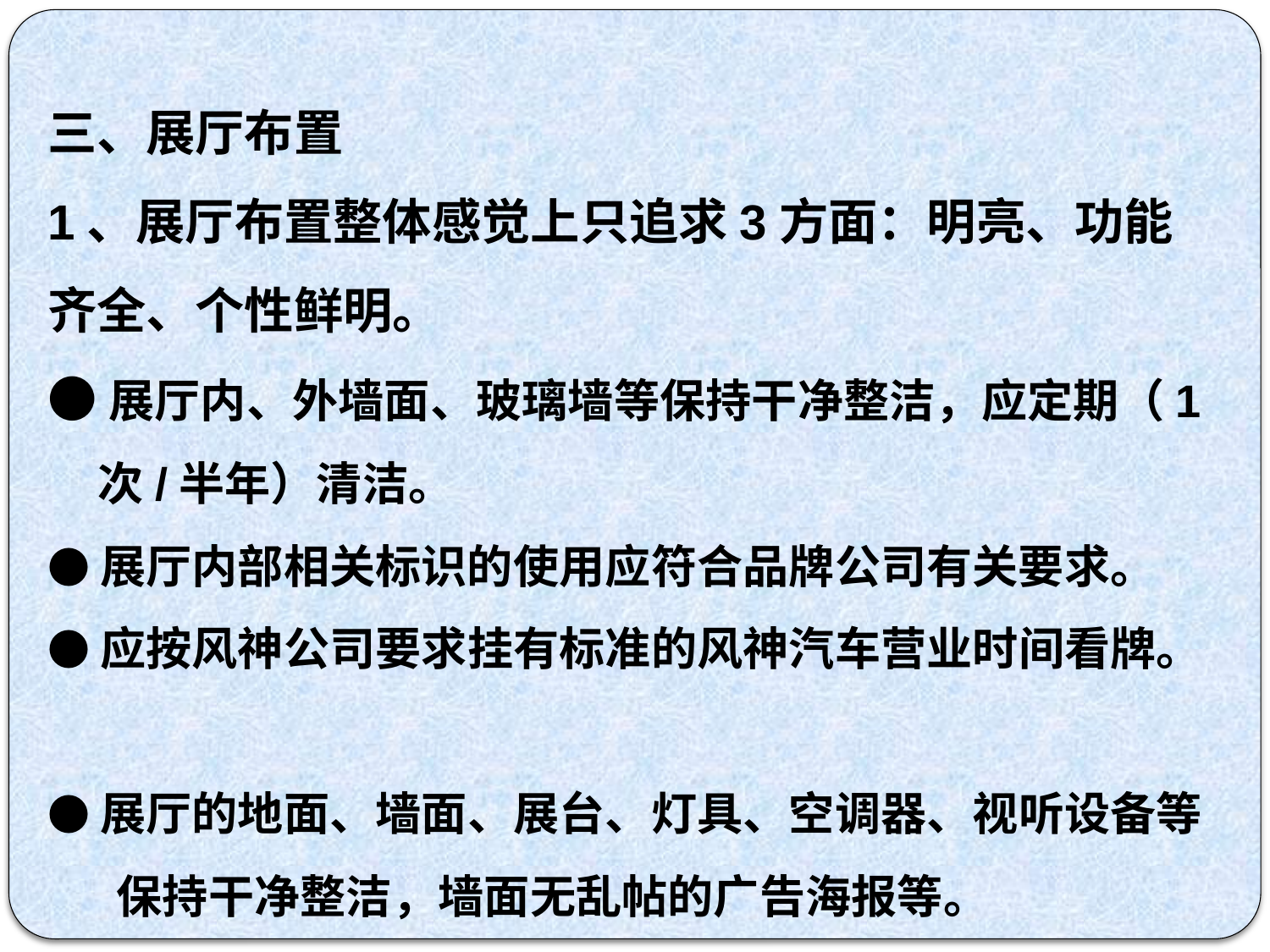

三、展厅布置
1、展厅布置整体感觉上只追求3方面：明亮、功能齐全、个性鲜明。
●展厅内、外墙面、玻璃墙等保持干净整洁，应定期（1次/半年）清洁。
●展厅内部相关标识的使用应符合品牌公司有关要求。
●应按风神公司要求挂有标准的风神汽车营业时间看牌。
●展厅的地面、墙面、展台、灯具、空调器、视听设备等    保持干净整洁，墙面无乱帖的广告海报等。